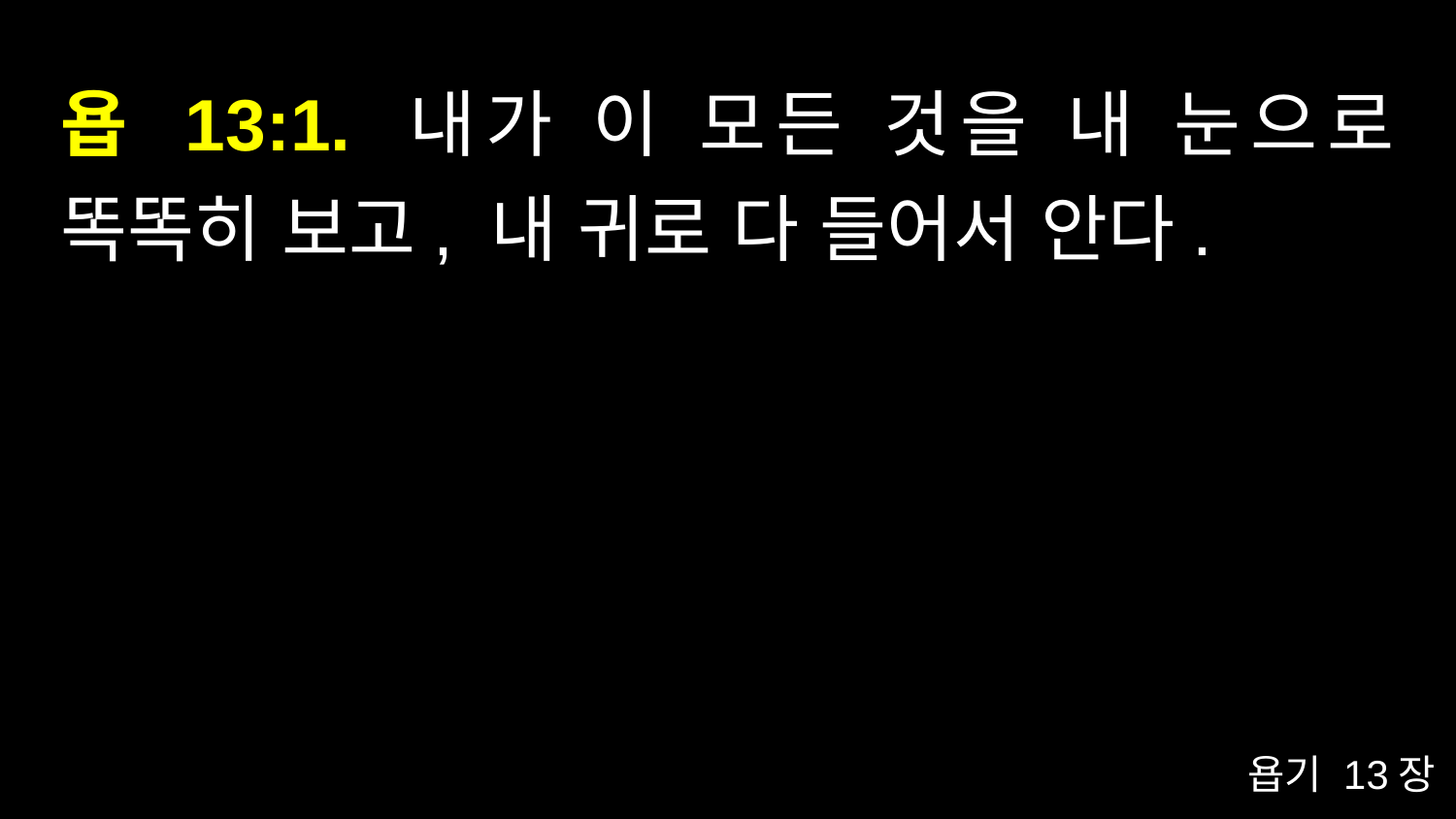

# 욥 13:1. 내가 이 모든 것을 내 눈으로 똑똑히 보고, 내 귀로 다 들어서 안다.
욥기 13장